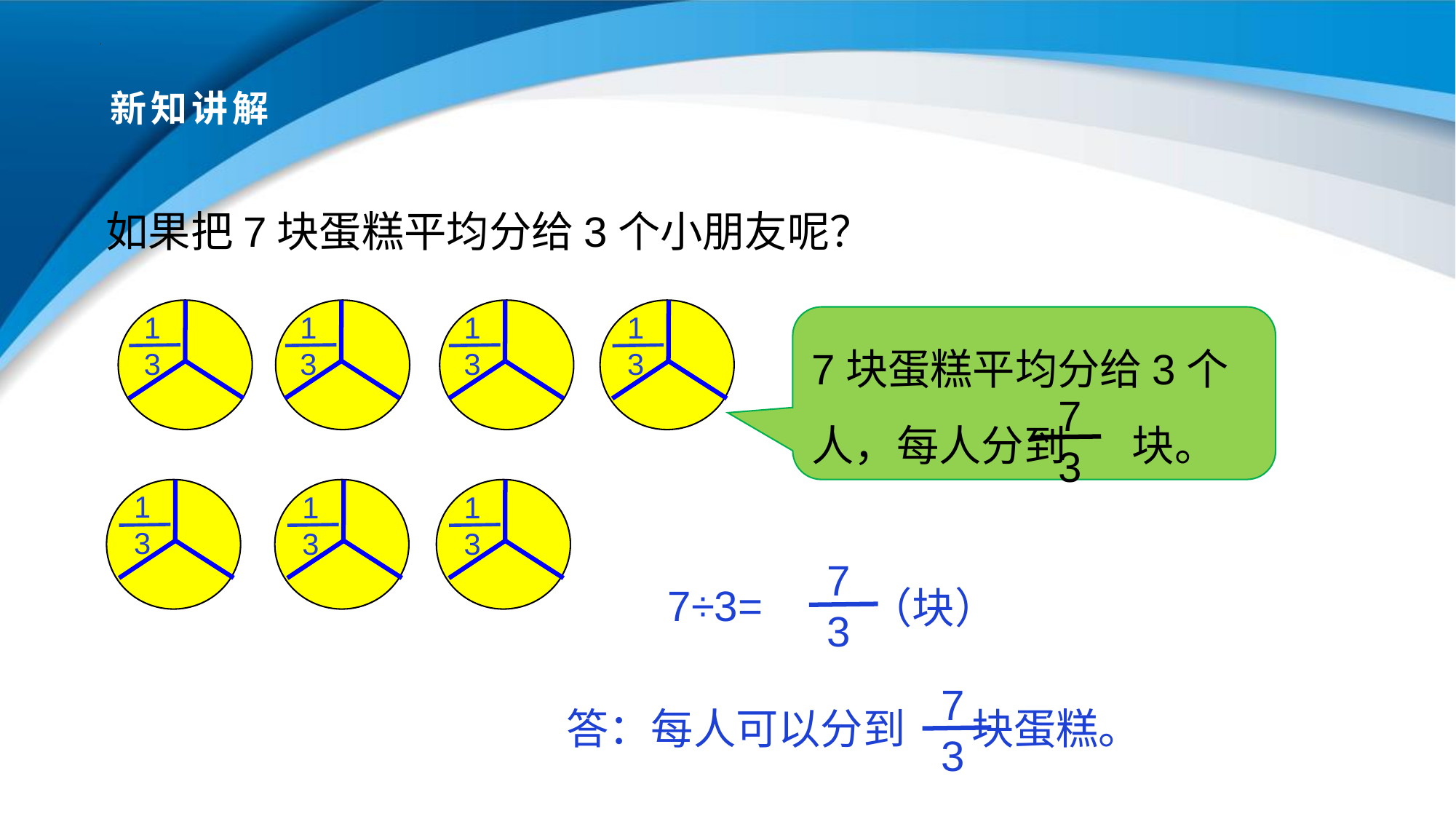

# 新知讲解
如果把7块蛋糕平均分给3个小朋友呢？

  1
  3

  1
  3

  1
  3

  1
  3

7块蛋糕平均分给3个人，每人分到       块。
  7
  3

  1
  3

  1
  3

  1
  3

7÷3=
  7
  3

（块）
  7
  3

答：每人可以分到       块蛋糕。